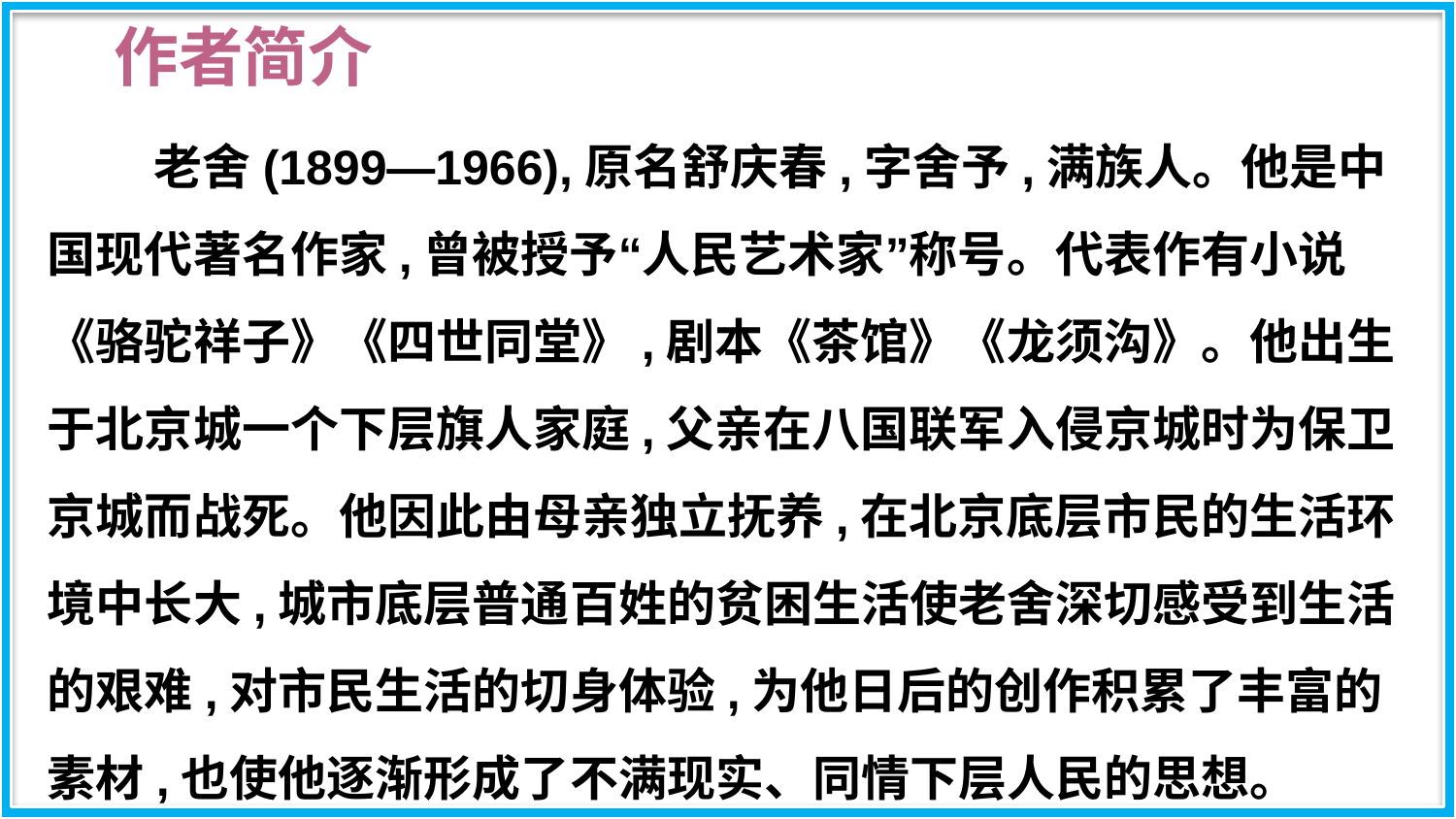

作者简介
       老舍(1899—1966),原名舒庆春,字舍予,满族人。他是中国现代著名作家,曾被授予“人民艺术家”称号。代表作有小说《骆驼祥子》《四世同堂》,剧本《茶馆》《龙须沟》。他出生于北京城一个下层旗人家庭,父亲在八国联军入侵京城时为保卫京城而战死。他因此由母亲独立抚养,在北京底层市民的生活环境中长大,城市底层普通百姓的贫困生活使老舍深切感受到生活的艰难,对市民生活的切身体验,为他日后的创作积累了丰富的素材,也使他逐渐形成了不满现实、同情下层人民的思想。